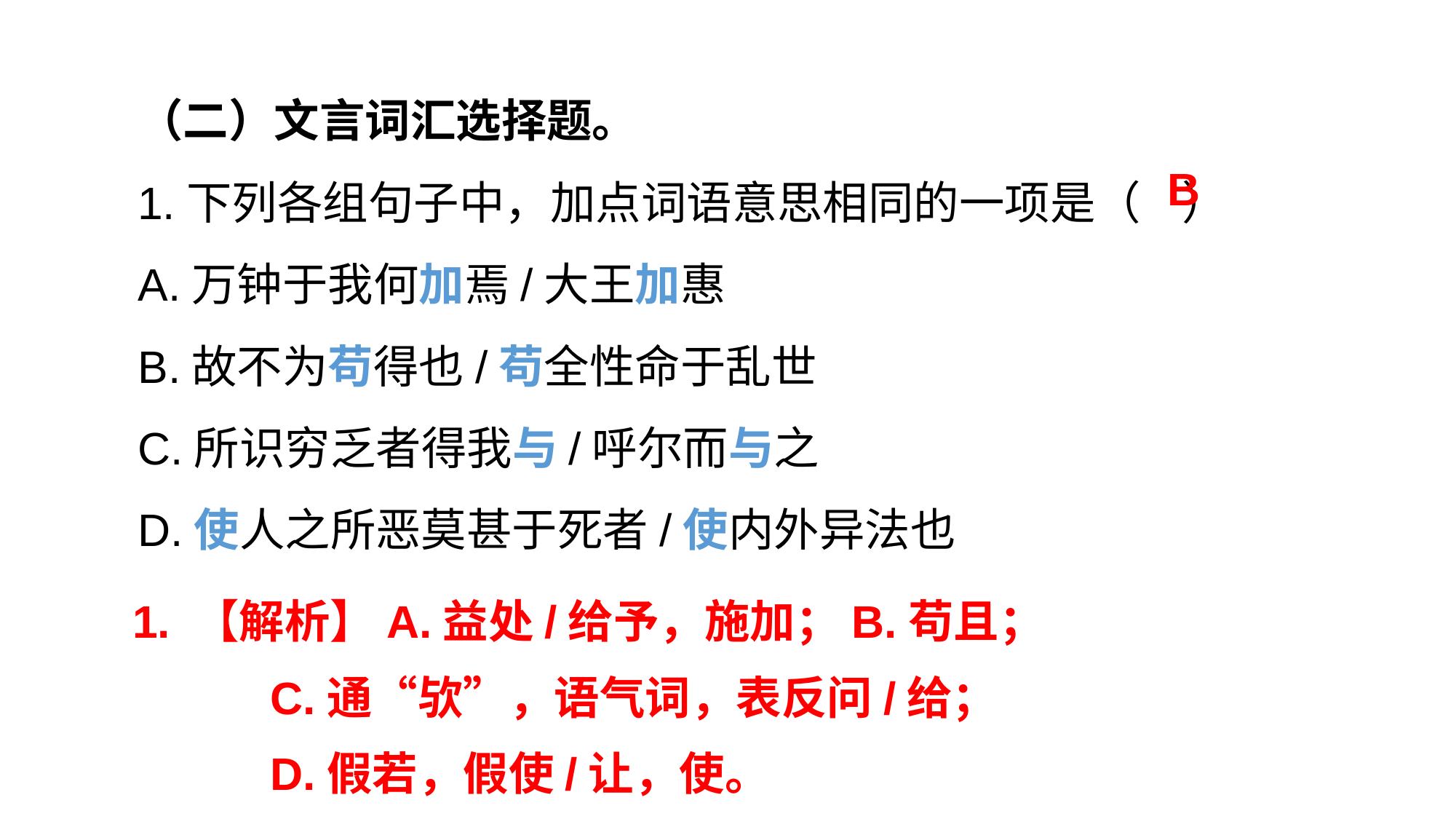

（二）文言词汇选择题。
1.下列各组句子中，加点词语意思相同的一项是（    ）
A.万钟于我何加焉/大王加惠
B.故不为苟得也/苟全性命于乱世
C.所识穷乏者得我与/呼尔而与之
D.使人之所恶莫甚于死者/使内外异法也
B
1. 【解析】A.益处/给予，施加；B.苟且；
           C.通“欤”，语气词，表反问/给；
           D.假若，假使/让，使。